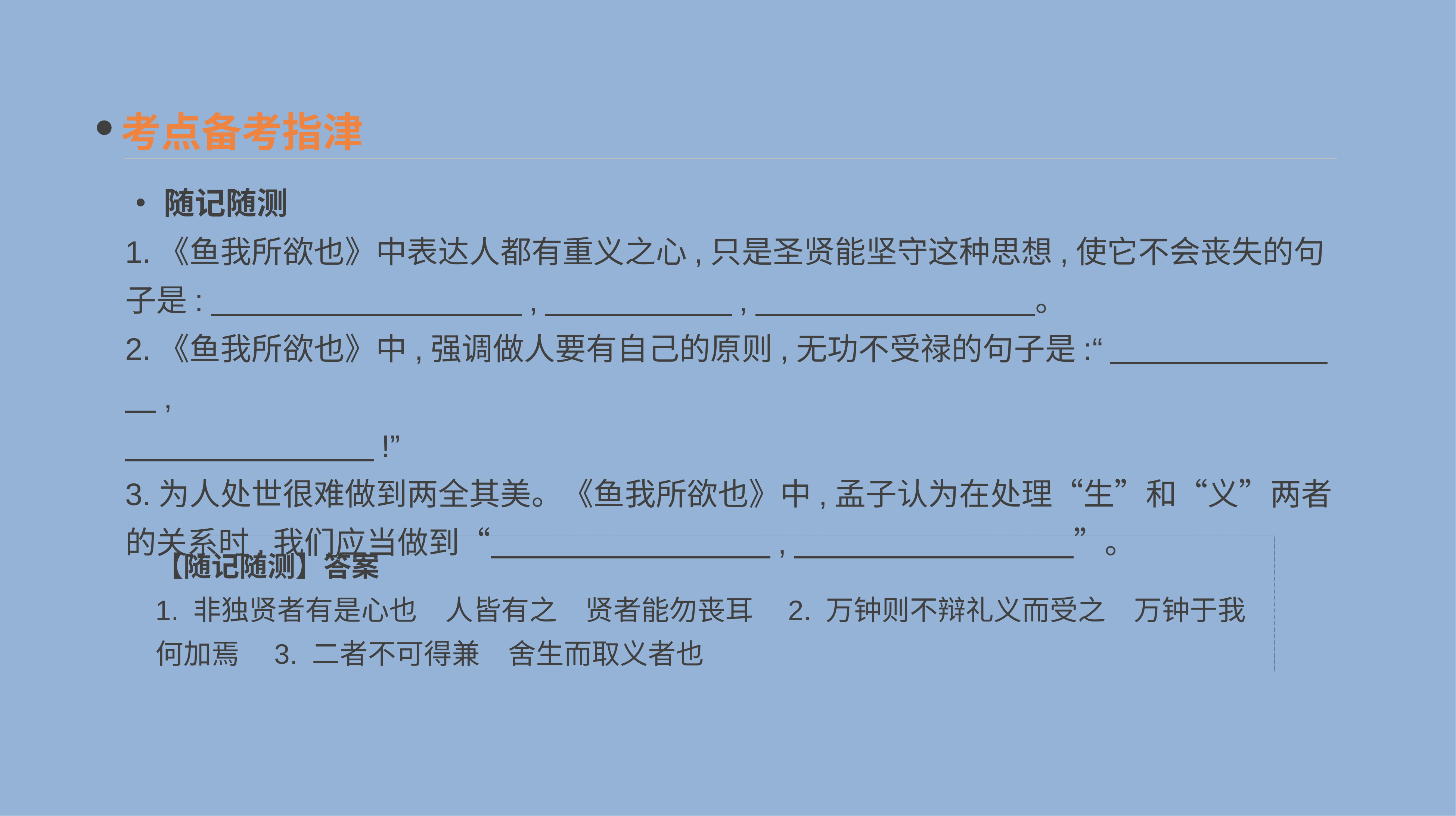

考点备考指津

•随记随测
1.《鱼我所欲也》中表达人都有重义之心,只是圣贤能坚守这种思想,使它不会丧失的句子是:　　　　　　　　　　,　　　　　　,　　　　　　　　　。
2.《鱼我所欲也》中,强调做人要有自己的原则,无功不受禄的句子是:“　　　　　　　　,
　　　　　　　　!”
3.为人处世很难做到两全其美。《鱼我所欲也》中,孟子认为在处理“生”和“义”两者的关系时,我们应当做到“　　　　　　　　　,　　　　　　　　　”。
【随记随测】答案
1. 非独贤者有是心也　人皆有之　贤者能勿丧耳　2. 万钟则不辩礼义而受之　万钟于我何加焉　3. 二者不可得兼　舍生而取义者也